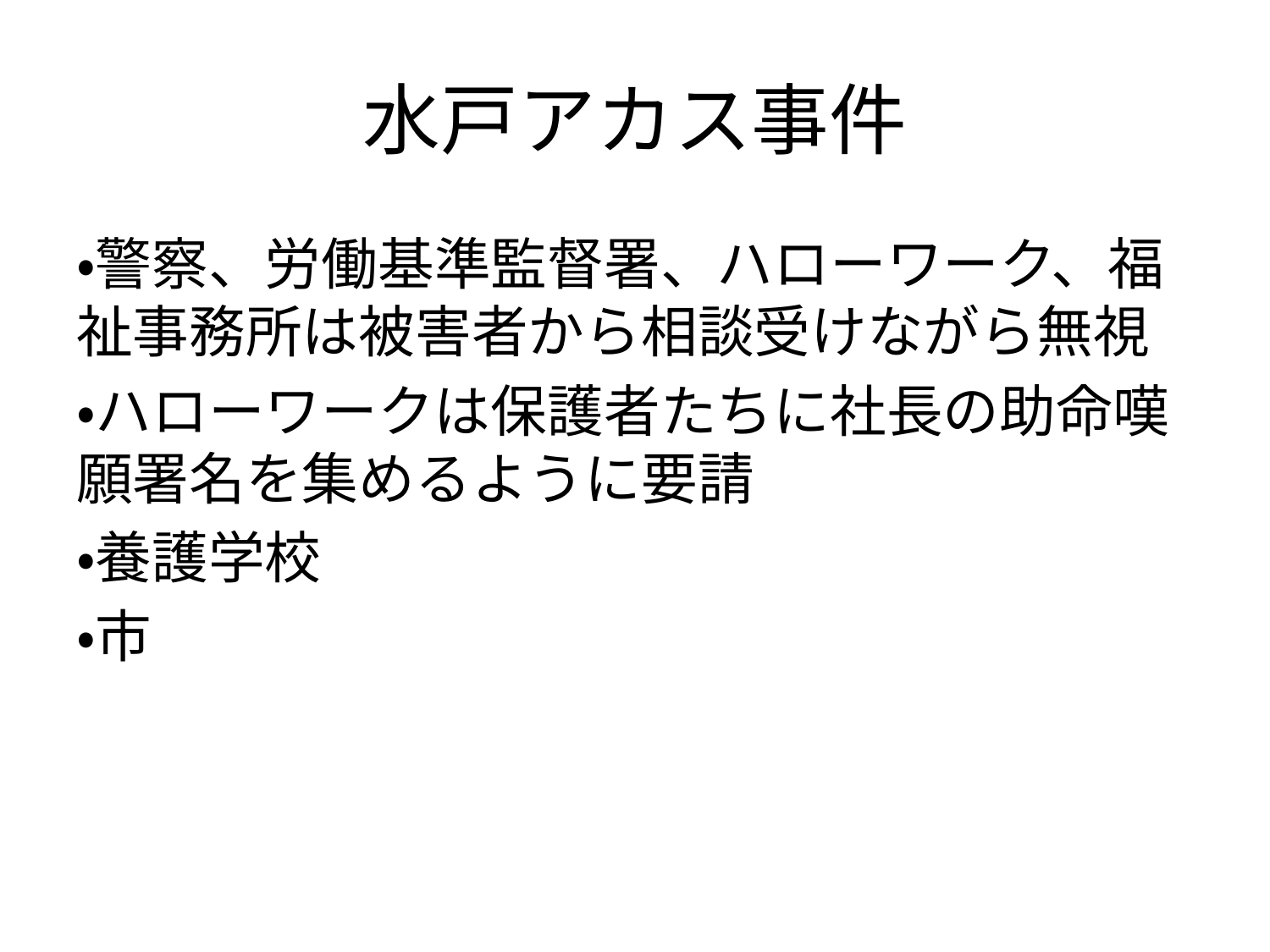

# 水戸アカス事件
・警察、労働基準監督署、ハローワーク、福祉事務所は被害者から相談受けながら無視
・ハローワークは保護者たちに社長の助命嘆願署名を集めるように要請
・養護学校
・市